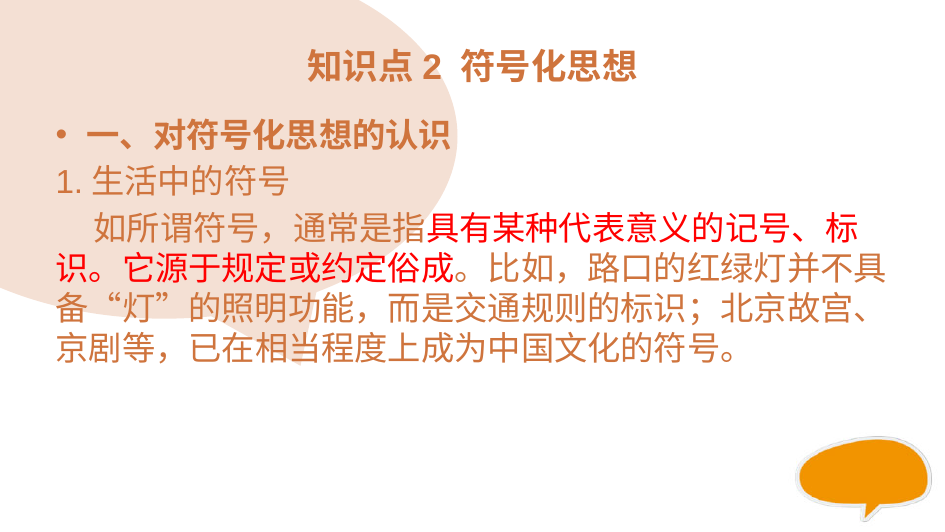

# 知识点2 符号化思想
一、对符号化思想的认识
1.生活中的符号
    如所谓符号，通常是指具有某种代表意义的记号、标识。它源于规定或约定俗成。比如，路口的红绿灯并不具备“灯”的照明功能，而是交通规则的标识；北京故宫、京剧等，已在相当程度上成为中国文化的符号。